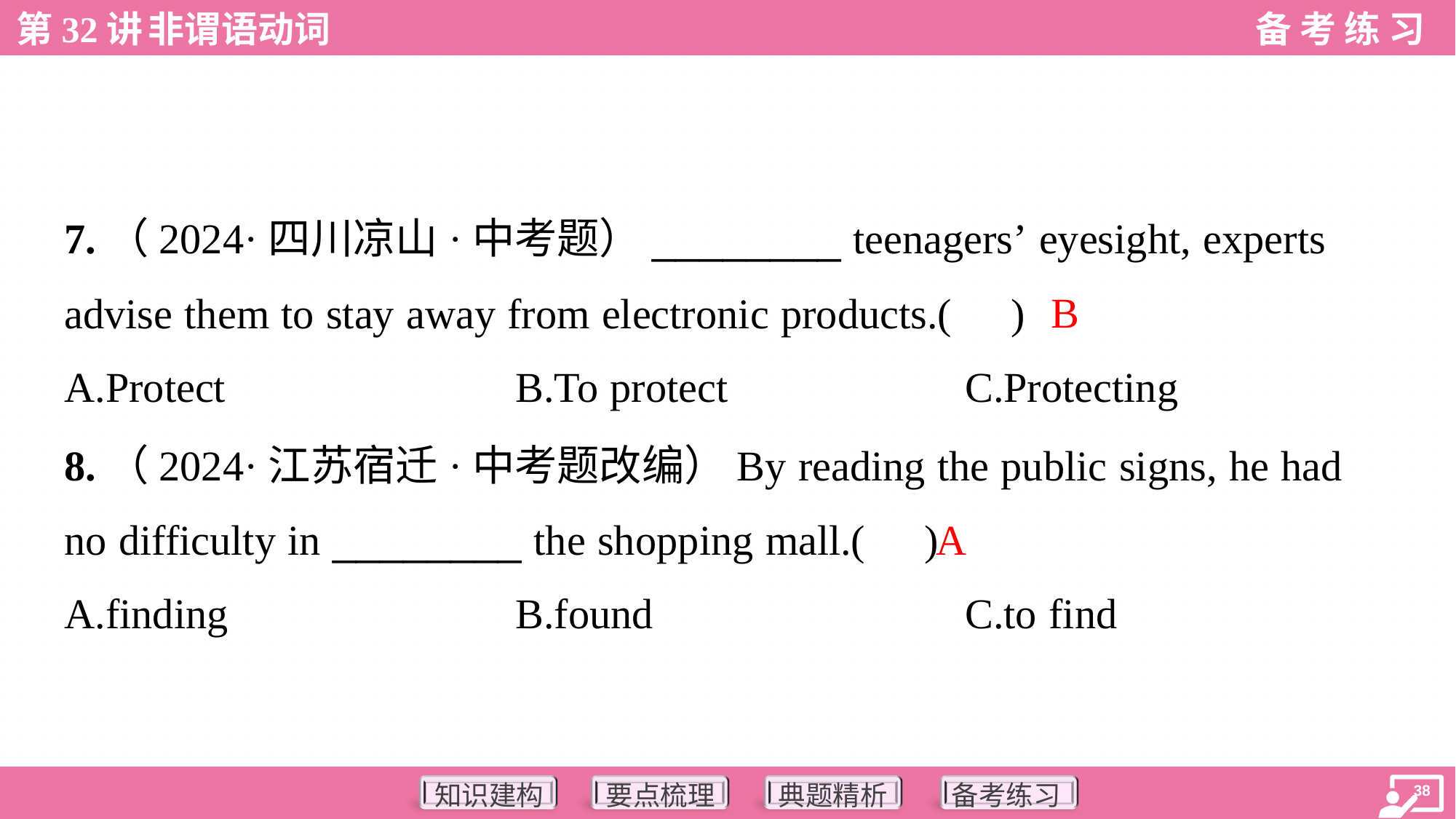

7.（2024·四川凉山·中考题）________ teenagers’ eyesight, experts
advise them to stay away from electronic products.(     )
B
A.Protect	B.To protect	C.Protecting
8.（2024·江苏宿迁·中考题改编）By reading the public signs, he had
no difficulty in ________ the shopping mall.(     )
A
A.finding	B.found	C.to find